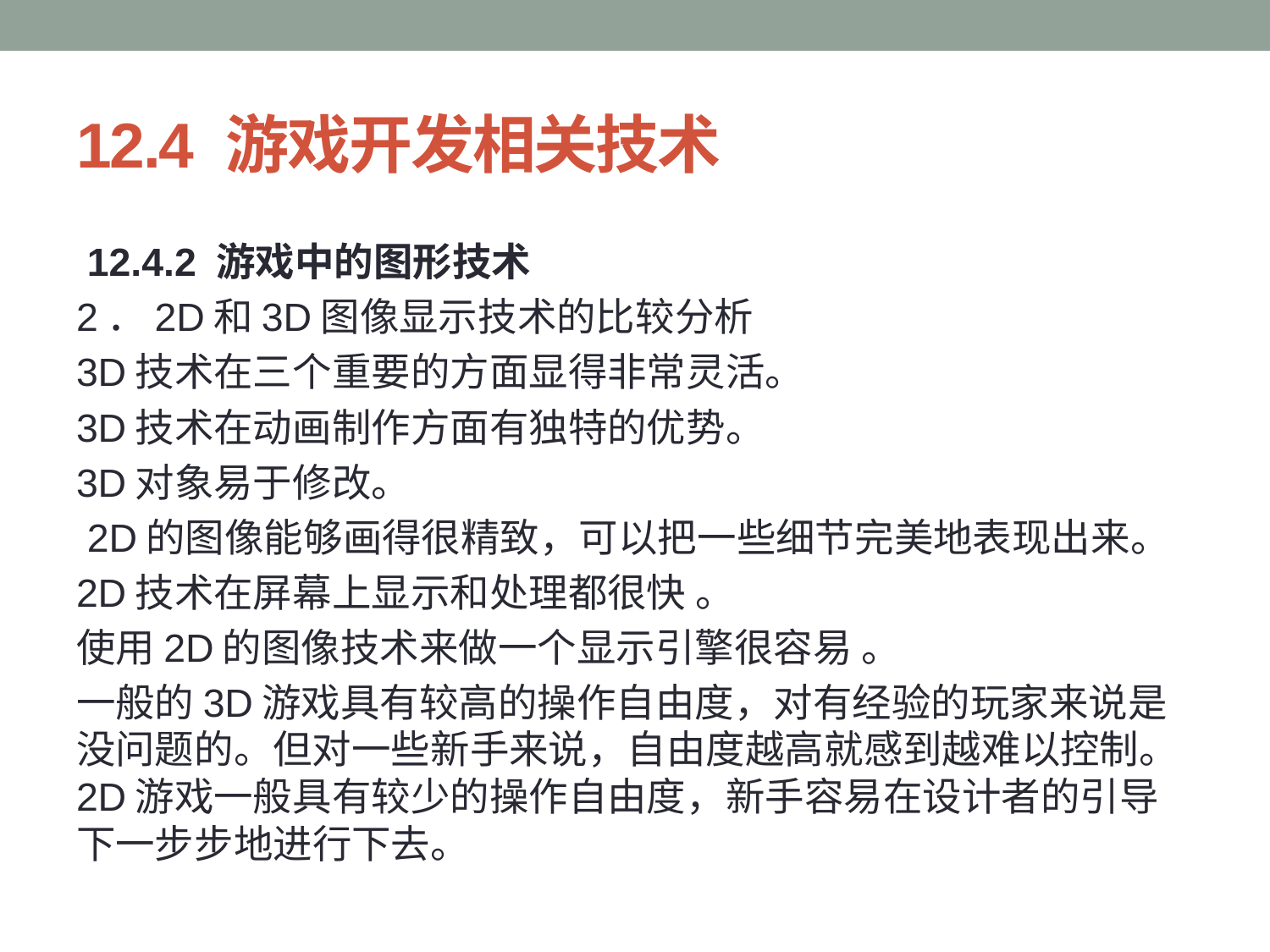

# 12.4 游戏开发相关技术
 12.4.2 游戏中的图形技术
2．2D和3D图像显示技术的比较分析
3D技术在三个重要的方面显得非常灵活。
3D技术在动画制作方面有独特的优势。
3D对象易于修改。
 2D的图像能够画得很精致，可以把一些细节完美地表现出来。
2D技术在屏幕上显示和处理都很快 。
使用2D的图像技术来做一个显示引擎很容易 。
一般的3D游戏具有较高的操作自由度，对有经验的玩家来说是没问题的。但对一些新手来说，自由度越高就感到越难以控制。2D游戏一般具有较少的操作自由度，新手容易在设计者的引导下一步步地进行下去。